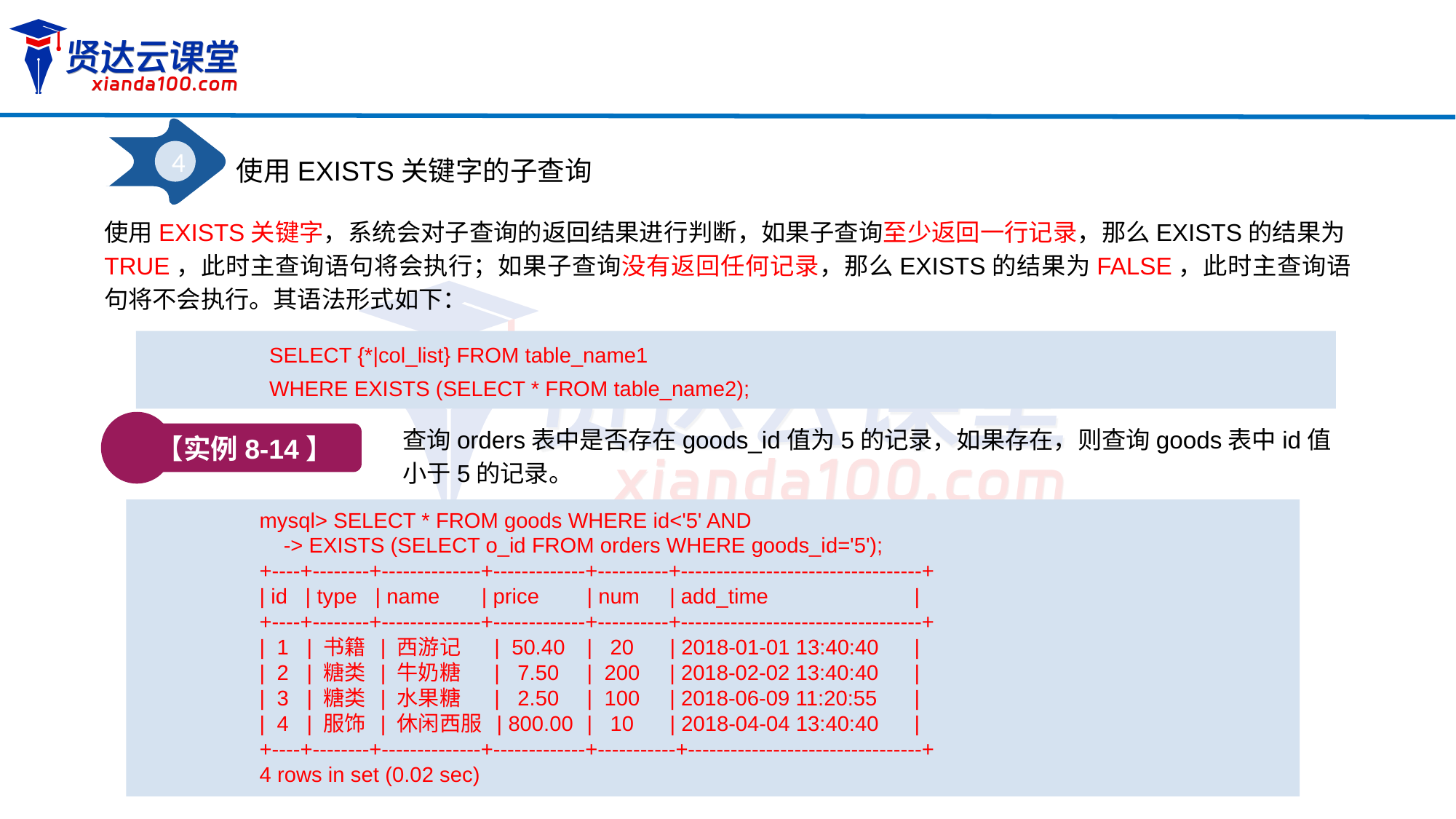

4
使用EXISTS关键字的子查询
使用EXISTS关键字，系统会对子查询的返回结果进行判断，如果子查询至少返回一行记录，那么EXISTS的结果为TRUE，此时主查询语句将会执行；如果子查询没有返回任何记录，那么EXISTS的结果为FALSE，此时主查询语句将不会执行。其语法形式如下：
SELECT {*|col_list} FROM table_name1
WHERE EXISTS (SELECT * FROM table_name2);

【实例8-14】
查询orders表中是否存在goods_id值为5的记录，如果存在，则查询goods表中id值小于5的记录。

mysql> SELECT * FROM goods WHERE id<'5' AND
    -> EXISTS (SELECT o_id FROM orders WHERE goods_id='5');
+----+--------+--------------+-------------+----------+----------------------------------+
| id   | type   | name       | price	| num     | add_time		|
+----+--------+--------------+-------------+----------+----------------------------------+
|  1   | 书籍  | 西游记      |  50.40	|   20      | 2018-01-01 13:40:40	|
|  2   | 糖类  | 牛奶糖      |   7.50	|  200     | 2018-02-02 13:40:40	|
|  3   | 糖类  | 水果糖      |   2.50	|  100     | 2018-06-09 11:20:55	|
|  4   | 服饰  | 休闲西服  | 800.00	|   10      | 2018-04-04 13:40:40 	|
+----+--------+--------------+-------------+-----------+---------------------------------+
4 rows in set (0.02 sec)